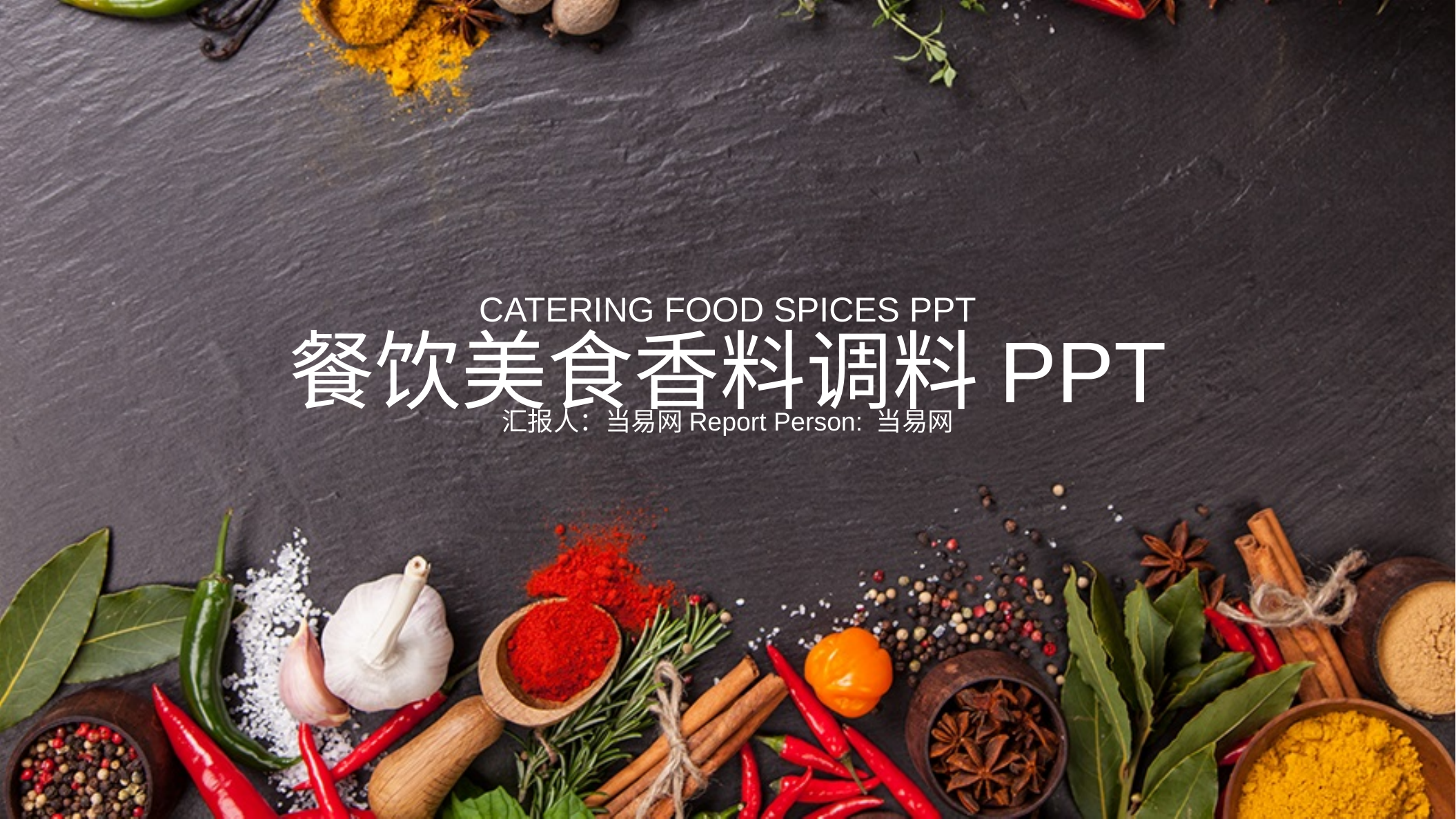

CATERING FOOD SPICES PPT
餐饮美食香料调料PPT
汇报人：当易网Report Person: 当易网